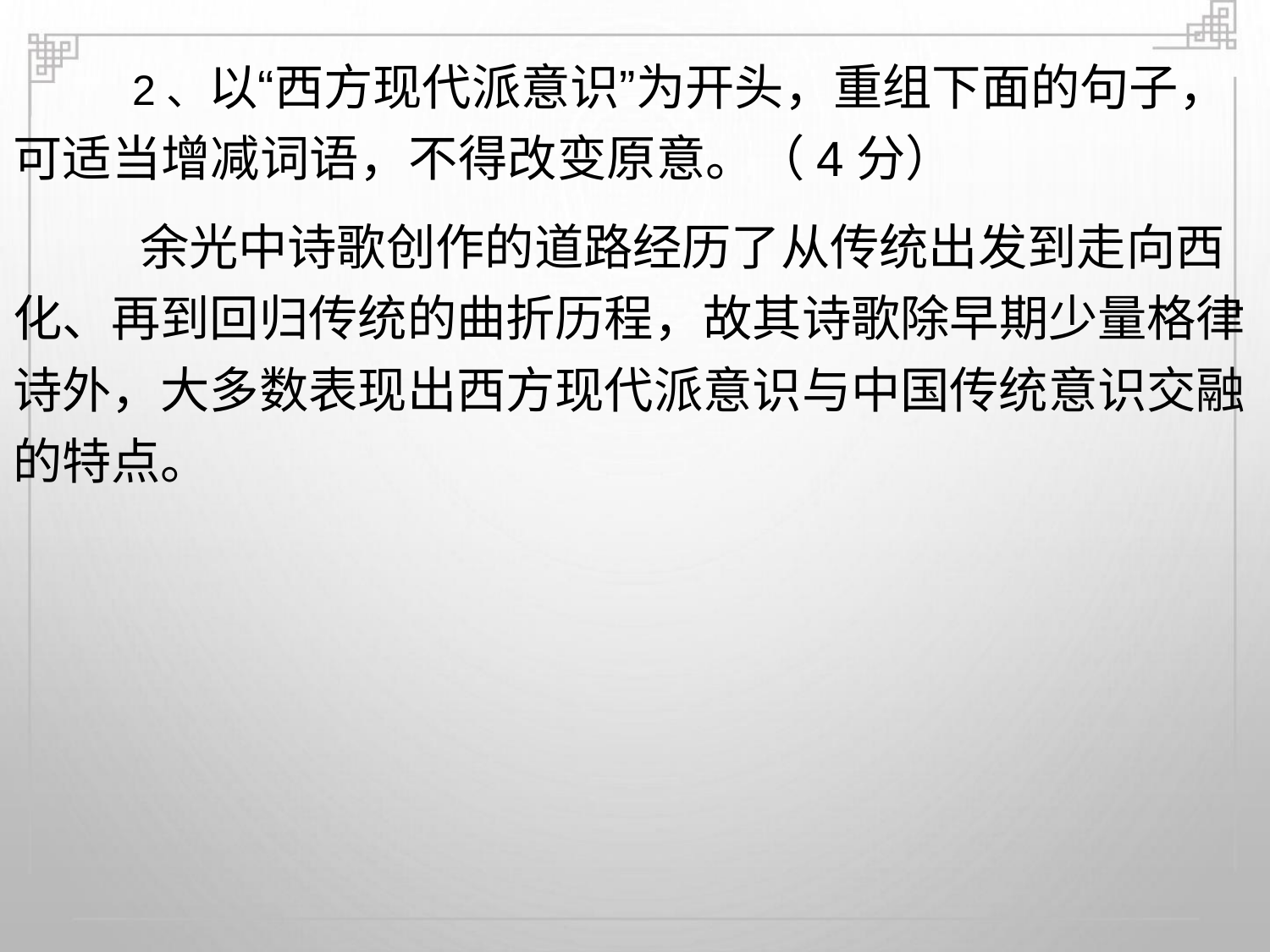

2、以“西方现代派意识”为开头，重组下面的句子，
可适当增减词语，不得改变原意。（4分）
余光中诗歌创作的道路经历了从传统出发到走向西
化、再到回归传统的曲折历程，故其诗歌除早期少量格律
诗外，大多数表现出西方现代派意识与中国传统意识交融
的特点。